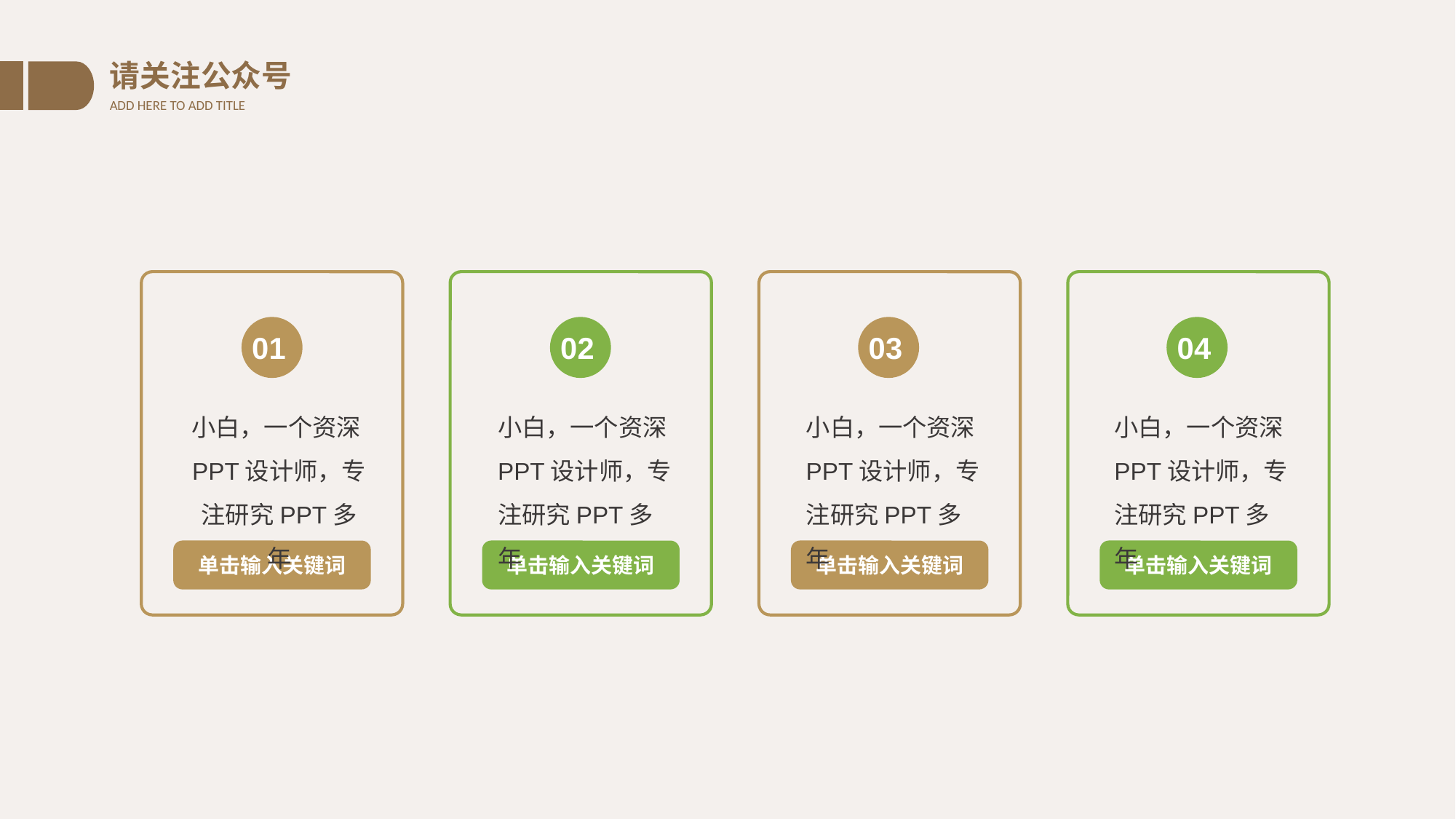

请关注公众号

ADD HERE TO ADD TITLE

01
小白，一个资深PPT设计师，专注研究PPT多年

02
小白，一个资深PPT设计师，专注研究PPT多年

03
小白，一个资深PPT设计师，专注研究PPT多年

04
小白，一个资深PPT设计师，专注研究PPT多年
单击输入关键词
单击输入关键词
单击输入关键词
单击输入关键词